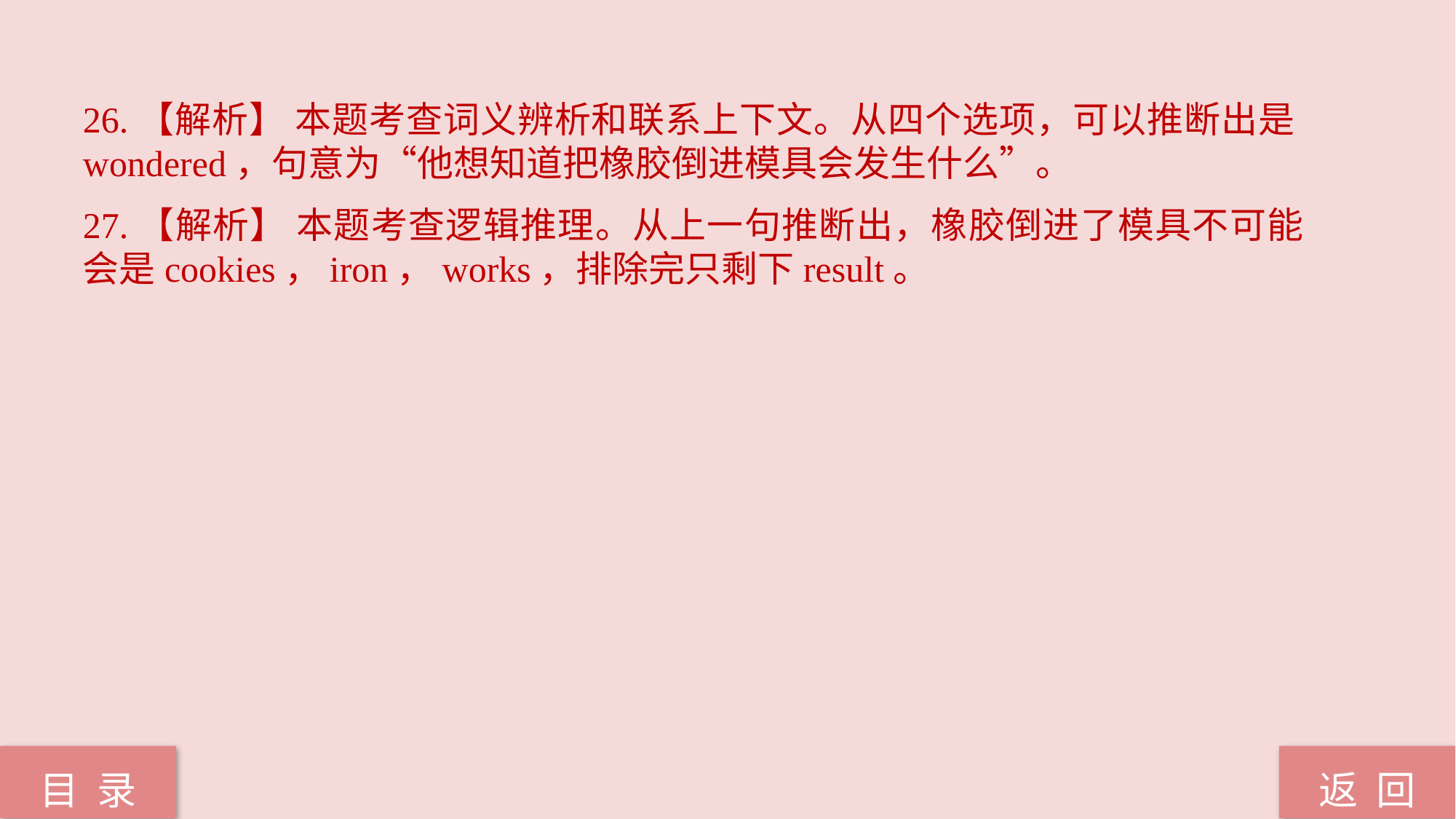

26.【解析】 本题考查词义辨析和联系上下文。从四个选项，可以推断出是wondered，句意为“他想知道把橡胶倒进模具会发生什么”。
27.【解析】 本题考查逻辑推理。从上一句推断出，橡胶倒进了模具不可能会是cookies，iron，works，排除完只剩下result。
返  回